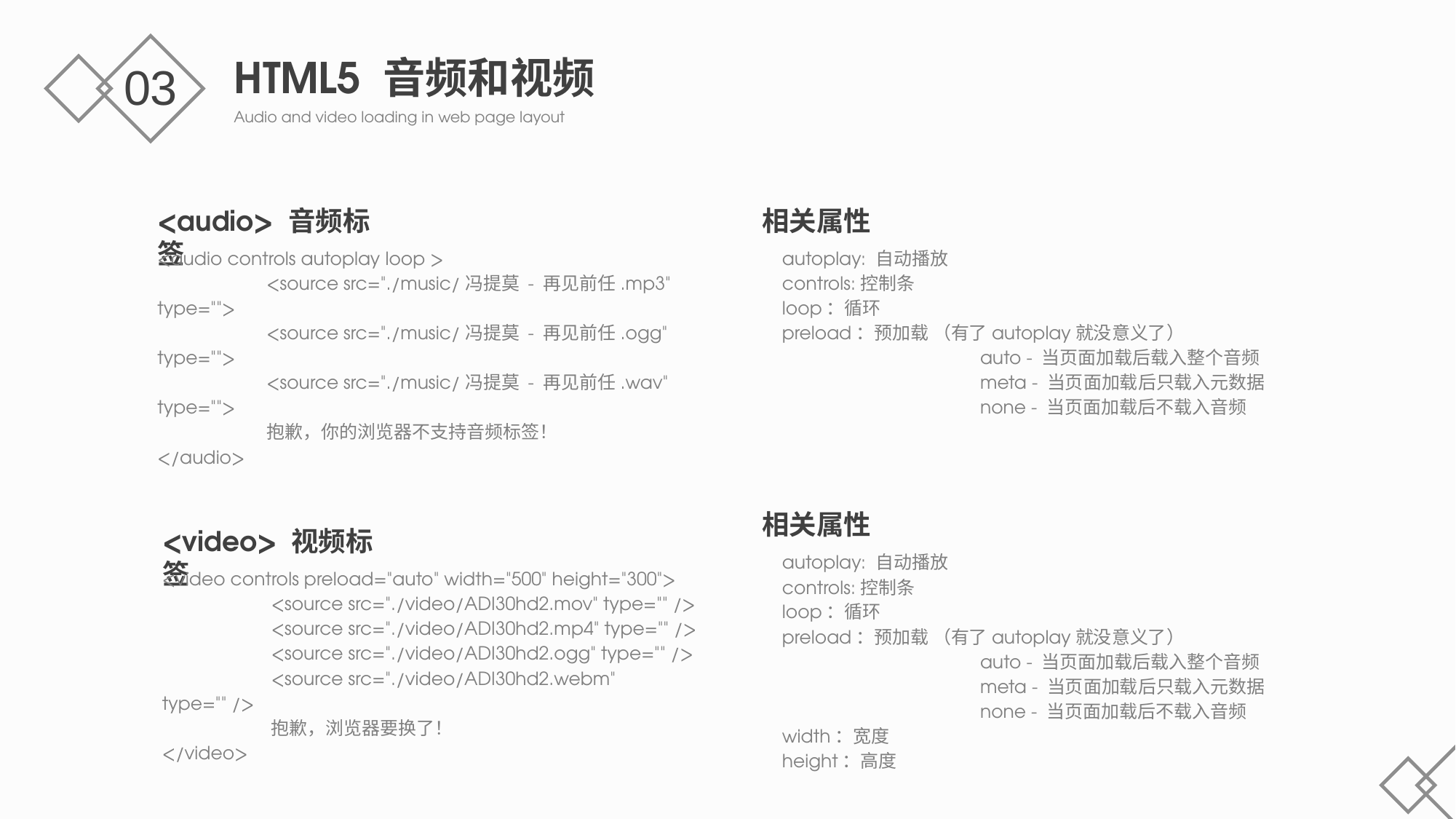

HTML5 音频和视频
Audio and video loading in web page layout
03

<audio> 音频标签
<audio controls autoplay loop >
	<source src="./music/冯提莫 - 再见前任.mp3" type="">
	<source src="./music/冯提莫 - 再见前任.ogg" type="">
	<source src="./music/冯提莫 - 再见前任.wav" type="">
	抱歉，你的浏览器不支持音频标签！
</audio>
相关属性
    autoplay: 自动播放
    controls:控制条
    loop：循环
    preload：预加载 （有了autoplay就没意义了）
	    	auto - 当页面加载后载入整个音频
		meta - 当页面加载后只载入元数据
		none - 当页面加载后不载入音频
相关属性
    autoplay: 自动播放
    controls:控制条
    loop：循环
    preload：预加载 （有了autoplay就没意义了）
	    	auto - 当页面加载后载入整个音频
		meta - 当页面加载后只载入元数据
		none - 当页面加载后不载入音频
    width：宽度
    height：高度
<video> 视频标签
<video controls preload="auto" width="500" height="300">
	<source src="./video/ADI30hd2.mov" type="" />
	<source src="./video/ADI30hd2.mp4" type="" />
	<source src="./video/ADI30hd2.ogg" type="" />
	<source src="./video/ADI30hd2.webm" type="" />
	抱歉，浏览器要换了！
</video>